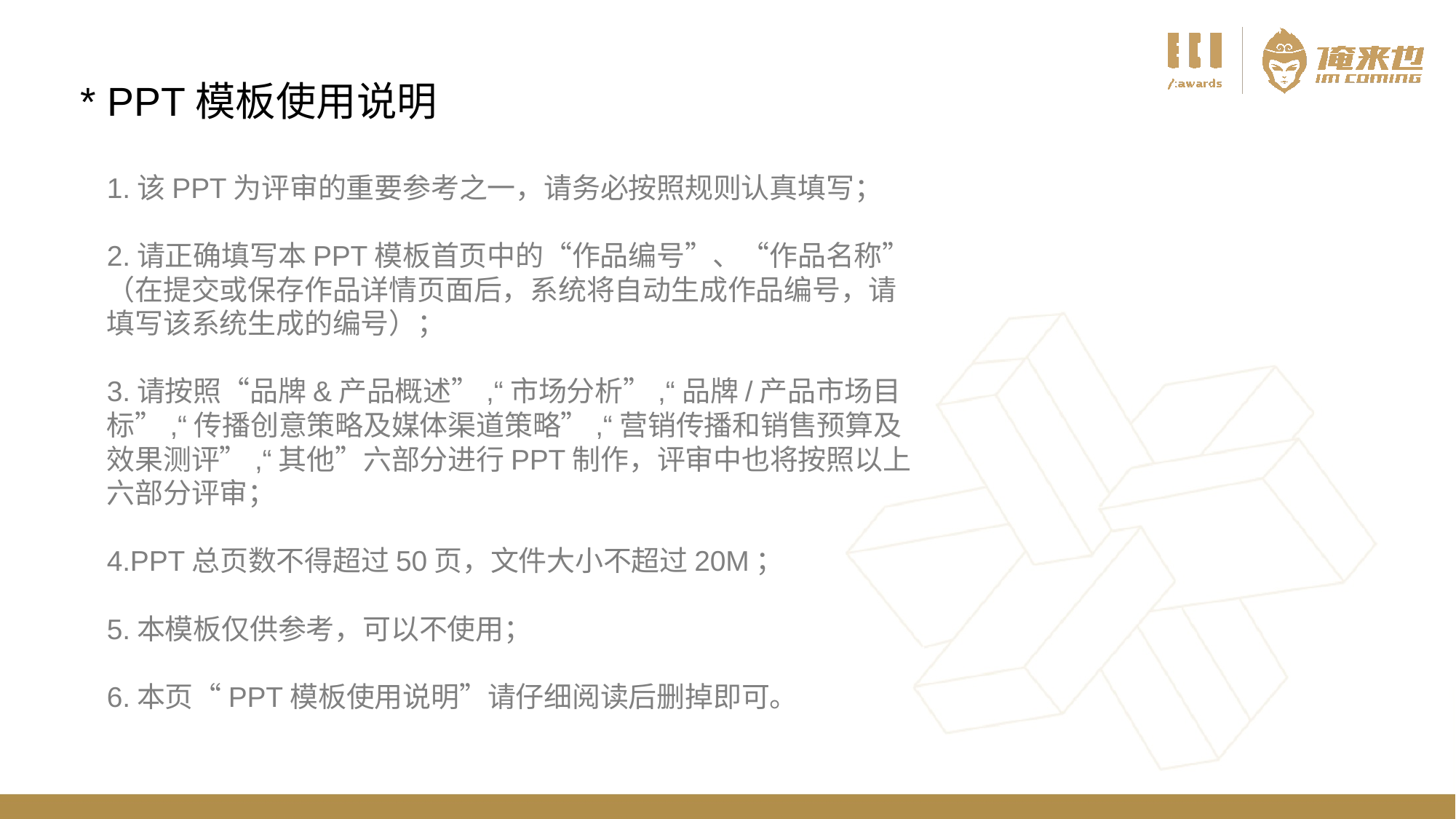

* PPT模板使用说明
1.该PPT为评审的重要参考之一，请务必按照规则认真填写；

2.请正确填写本PPT模板首页中的“作品编号”、“作品名称”（在提交或保存作品详情页面后，系统将自动生成作品编号，请填写该系统生成的编号）；

3.请按照“品牌&产品概述”,“市场分析”,“品牌/产品市场目标”,“传播创意策略及媒体渠道策略”,“营销传播和销售预算及效果测评”,“其他”六部分进行PPT制作，评审中也将按照以上六部分评审；

4.PPT总页数不得超过50页，文件大小不超过20M；

5.本模板仅供参考，可以不使用；

6.本页“PPT模板使用说明”请仔细阅读后删掉即可。